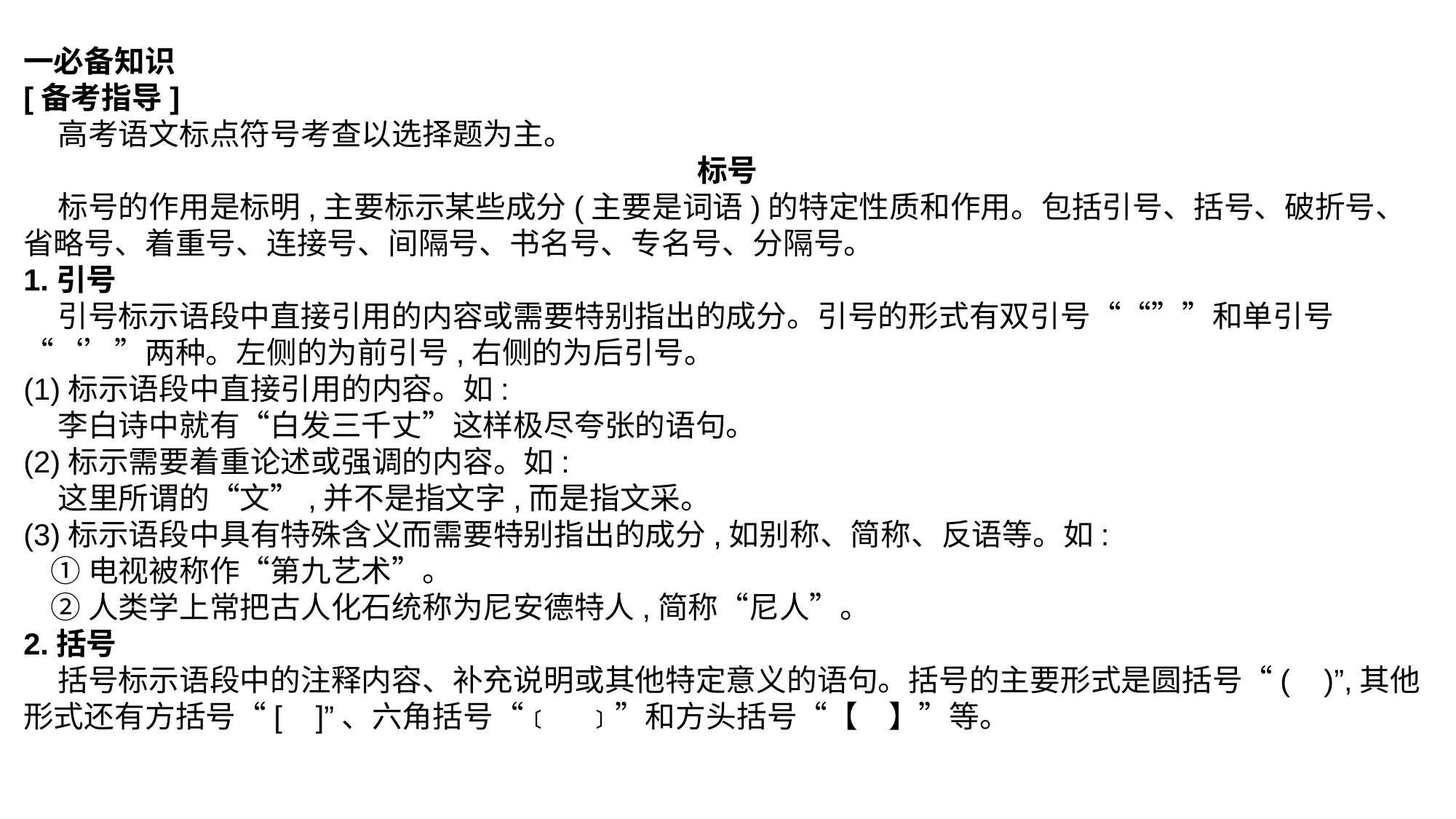

一必备知识
[备考指导]
    高考语文标点符号考查以选择题为主。
标号
    标号的作用是标明,主要标示某些成分(主要是词语)的特定性质和作用。包括引号、括号、破折号、省略号、着重号、连接号、间隔号、书名号、专名号、分隔号。
1.引号
    引号标示语段中直接引用的内容或需要特别指出的成分。引号的形式有双引号““””和单引号“‘’”两种。左侧的为前引号,右侧的为后引号。
(1)标示语段中直接引用的内容。如:
    李白诗中就有“白发三千丈”这样极尽夸张的语句。
(2)标示需要着重论述或强调的内容。如:
    这里所谓的“文”,并不是指文字,而是指文采。
(3)标示语段中具有特殊含义而需要特别指出的成分,如别称、简称、反语等。如:
    ①电视被称作“第九艺术”。
    ②人类学上常把古人化石统称为尼安德特人,简称“尼人”。
2.括号
    括号标示语段中的注释内容、补充说明或其他特定意义的语句。括号的主要形式是圆括号“(    )”,其他形式还有方括号“[    ]”、六角括号“﹝　﹞”和方头括号“【　】”等。